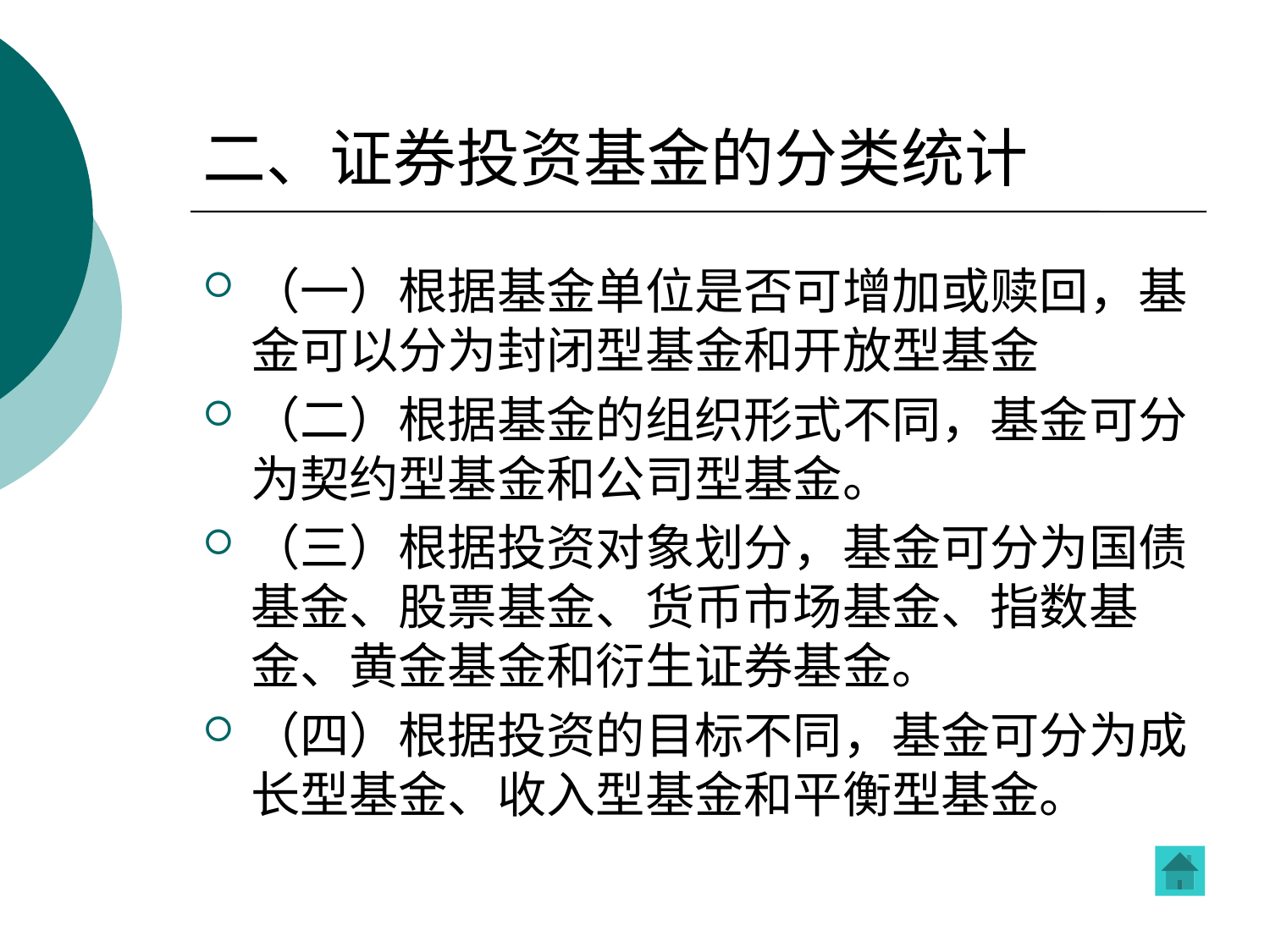

# 二、证券投资基金的分类统计
（一）根据基金单位是否可增加或赎回，基金可以分为封闭型基金和开放型基金
（二）根据基金的组织形式不同，基金可分为契约型基金和公司型基金。
（三）根据投资对象划分，基金可分为国债基金、股票基金、货币市场基金、指数基金、黄金基金和衍生证券基金。
（四）根据投资的目标不同，基金可分为成长型基金、收入型基金和平衡型基金。